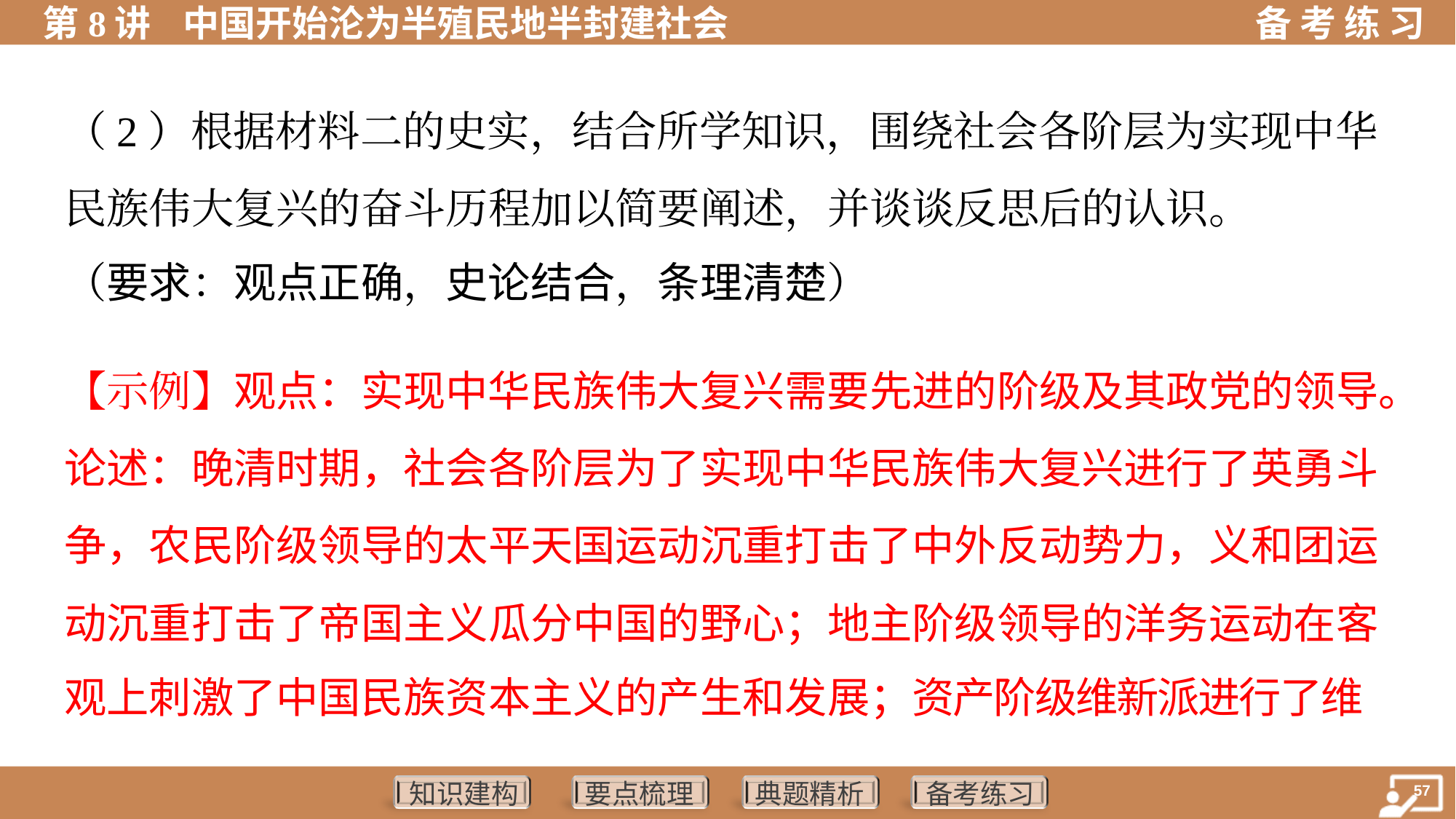

（2）根据材料二的史实，结合所学知识，围绕社会各阶层为实现中华
民族伟大复兴的奋斗历程加以简要阐述，并谈谈反思后的认识。
（要求：观点正确，史论结合，条理清楚）
【示例】观点：实现中华民族伟大复兴需要先进的阶级及其政党的领导。
论述：晚清时期，社会各阶层为了实现中华民族伟大复兴进行了英勇斗
争，农民阶级领导的太平天国运动沉重打击了中外反动势力，义和团运
动沉重打击了帝国主义瓜分中国的野心；地主阶级领导的洋务运动在客
观上刺激了中国民族资本主义的产生和发展；资产阶级维新派进行了维